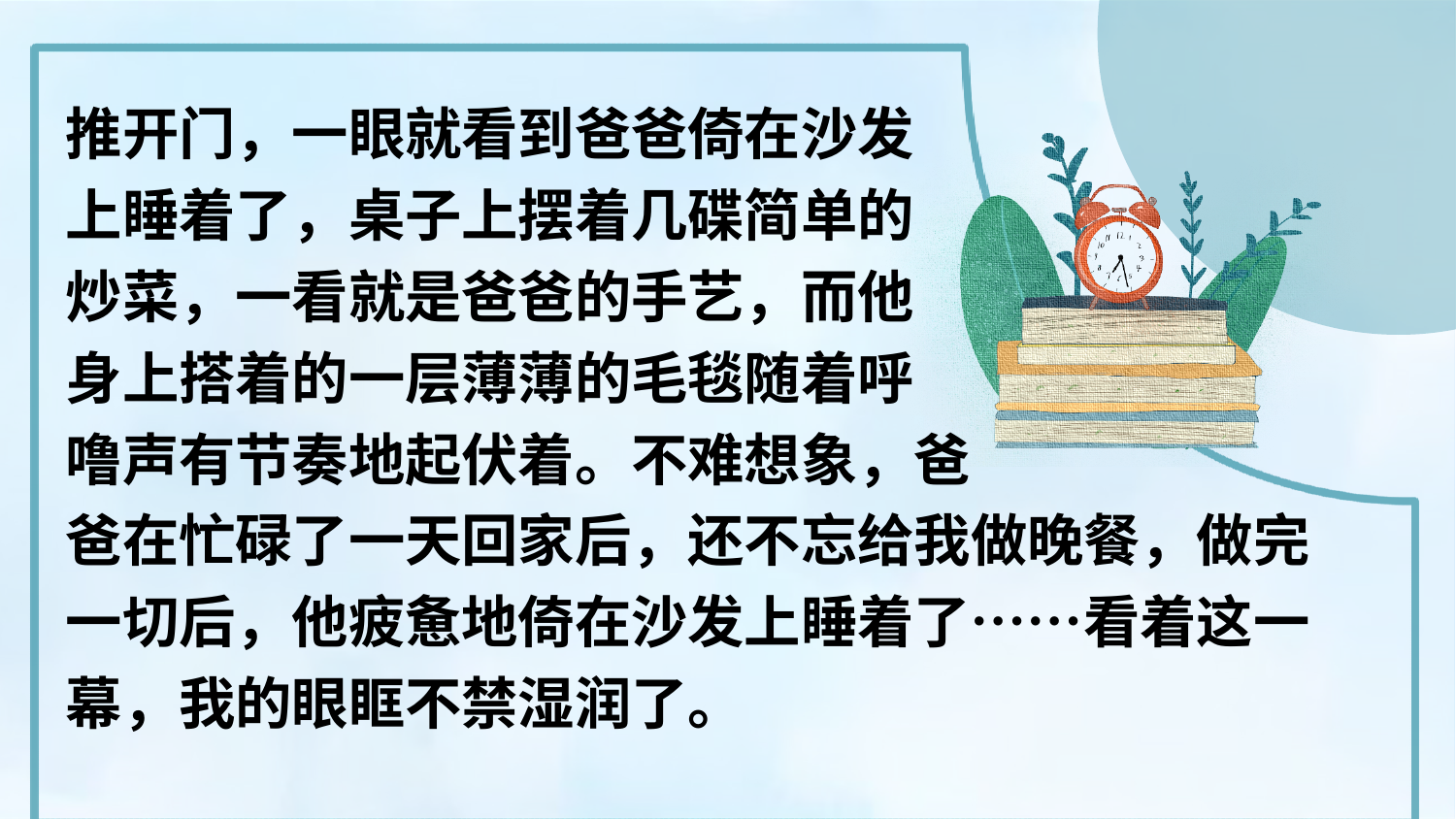

推开门，一眼就看到爸爸倚在沙发
上睡着了，桌子上摆着几碟简单的
炒菜，一看就是爸爸的手艺，而他
身上搭着的一层薄薄的毛毯随着呼
噜声有节奏地起伏着。不难想象，爸
爸在忙碌了一天回家后，还不忘给我做晚餐，做完一切后，他疲惫地倚在沙发上睡着了……看着这一幕，我的眼眶不禁湿润了。